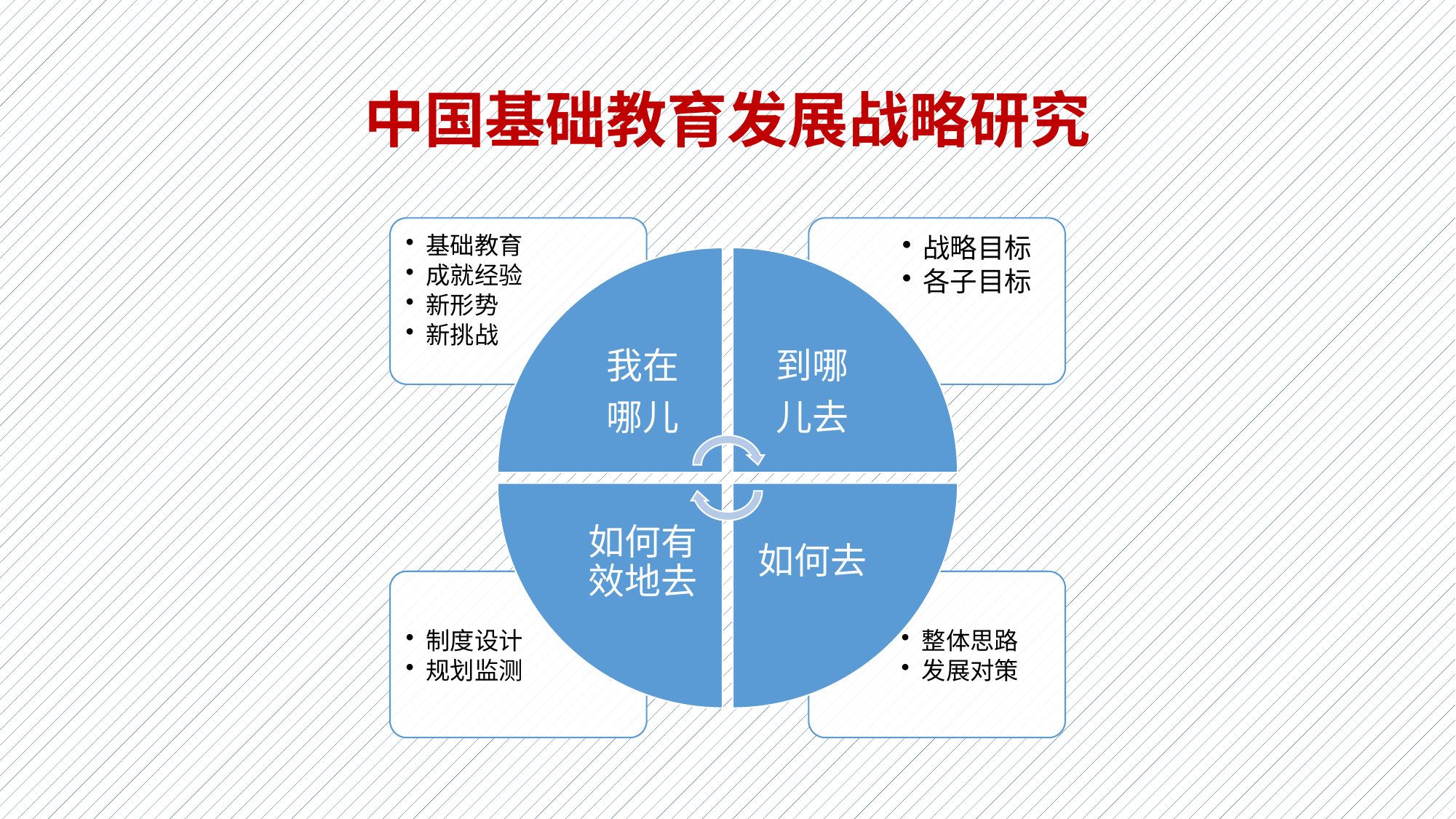

# 中国基础教育发展战略研究
整体思路
发展对策
制度设计
规划监测
战略目标
各子目标
基础教育
成就经验
新形势
新挑战
我在
哪儿
到哪
儿去
如何去
如何有效地去